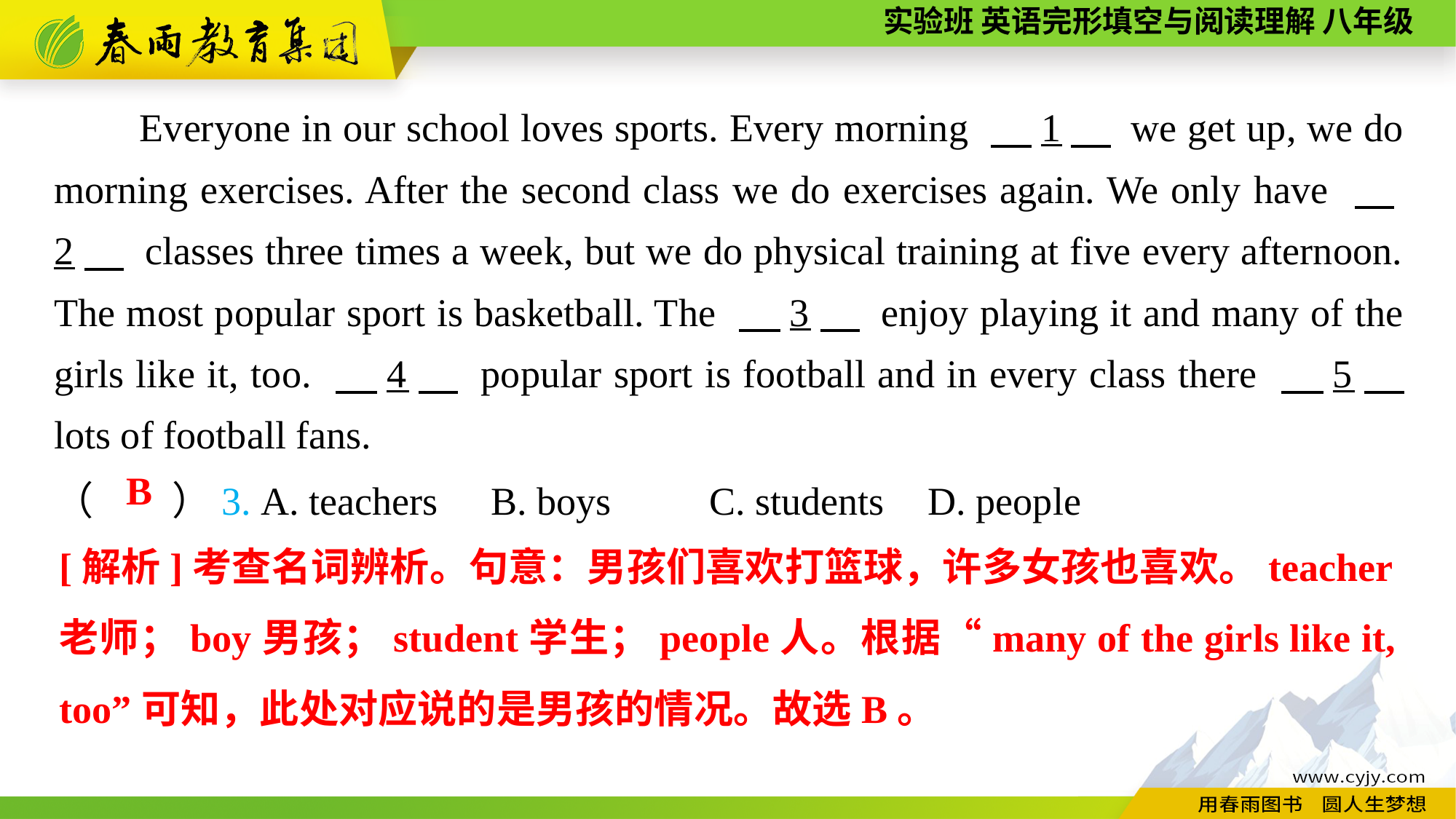

Everyone in our school loves sports. Every morning 　1　 we get up, we do morning exercises. After the second class we do exercises again. We only have 　2　 classes three times a week, but we do physical training at five every afternoon. The most popular sport is basketball. The 　3　 enjoy playing it and many of the girls like it, too. 　4　 popular sport is football and in every class there 　5　 lots of football fans.
（　　）3. A. teachers	B. boys	C. students	D. people
B
[解析]考查名词辨析。句意：男孩们喜欢打篮球，许多女孩也喜欢。teacher老师；boy男孩；student学生；people人。根据“many of the girls like it, too”可知，此处对应说的是男孩的情况。故选B。